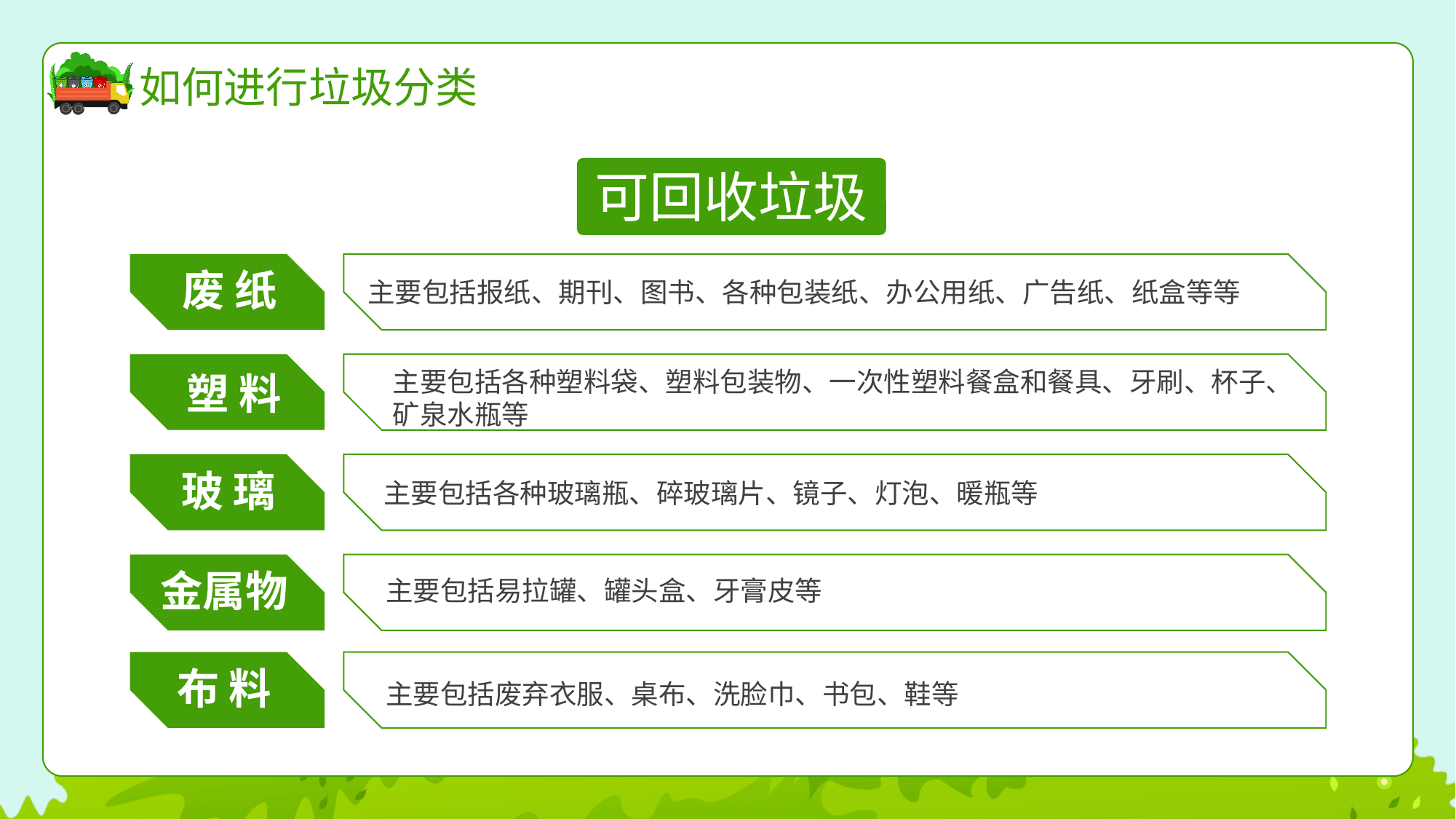

如何进行垃圾分类
可回收垃圾

废 纸
主要包括报纸、期刊、图书、各种包装纸、办公用纸、广告纸、纸盒等等

主要包括各种塑料袋、塑料包装物、一次性塑料餐盒和餐具、牙刷、杯子、矿泉水瓶等
塑 料

玻 璃
主要包括各种玻璃瓶、碎玻璃片、镜子、灯泡、暖瓶等

金属物
主要包括易拉罐、罐头盒、牙膏皮等

布 料
主要包括废弃衣服、桌布、洗脸巾、书包、鞋等